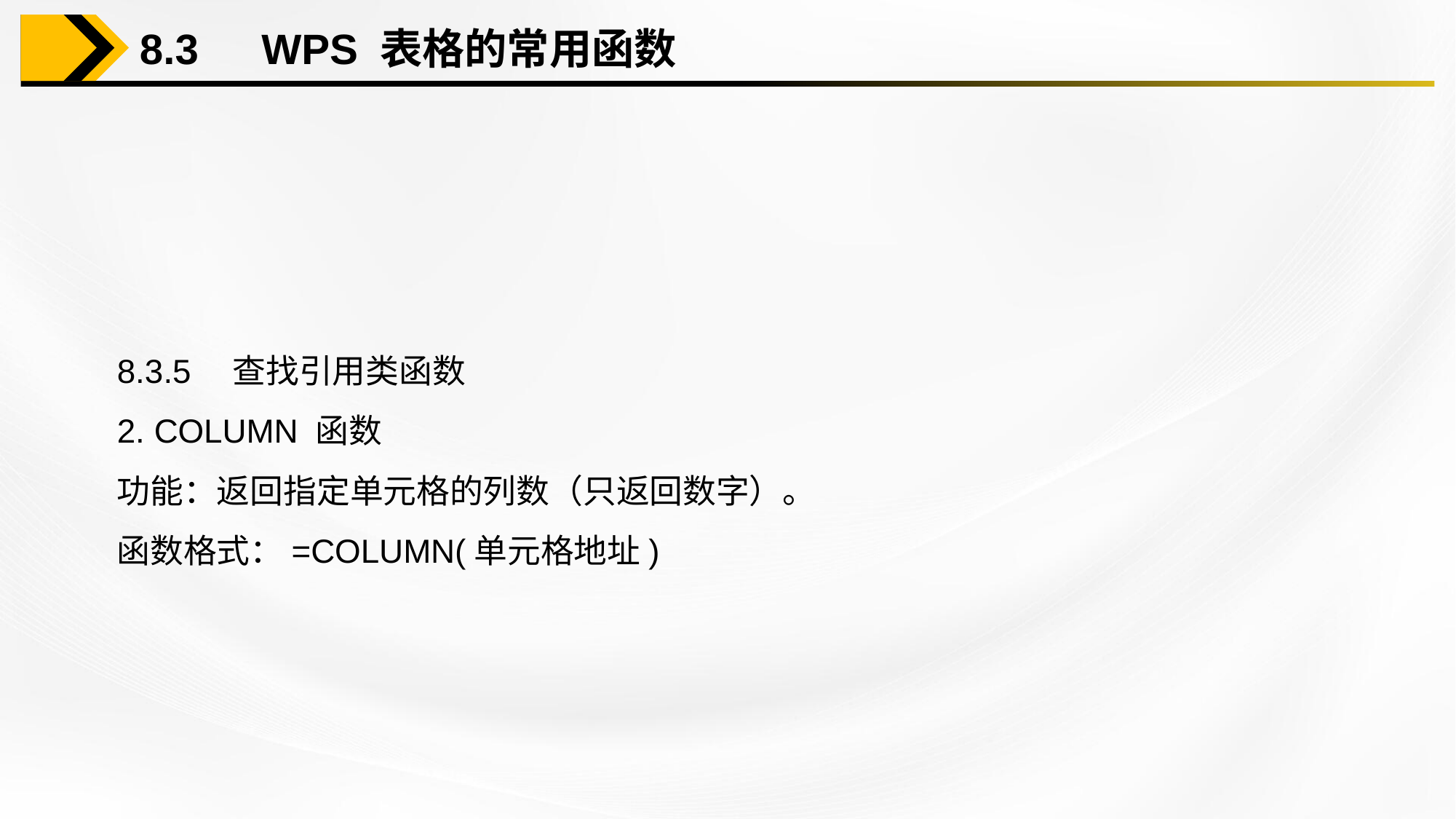

8.3　WPS 表格的常用函数
8.3.5　查找引用类函数
2. COLUMN 函数
功能：返回指定单元格的列数（只返回数字）。
函数格式：=COLUMN(单元格地址)